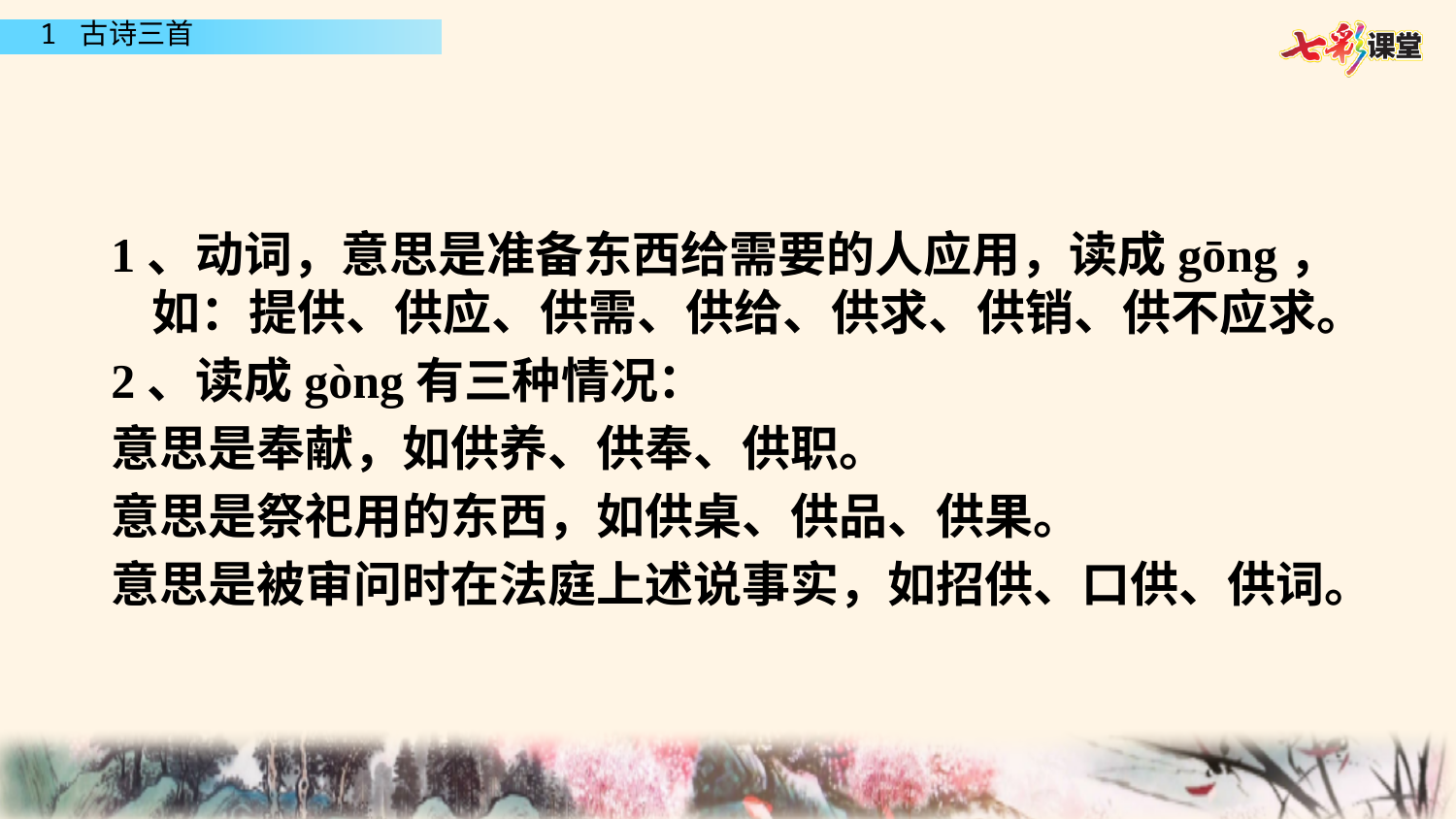

#
1、动词，意思是准备东西给需要的人应用，读成gōng，如：提供、供应、供需、供给、供求、供销、供不应求。
2、读成gòng有三种情况：
意思是奉献，如供养、供奉、供职。
意思是祭祀用的东西，如供桌、供品、供果。
意思是被审问时在法庭上述说事实，如招供、口供、供词。